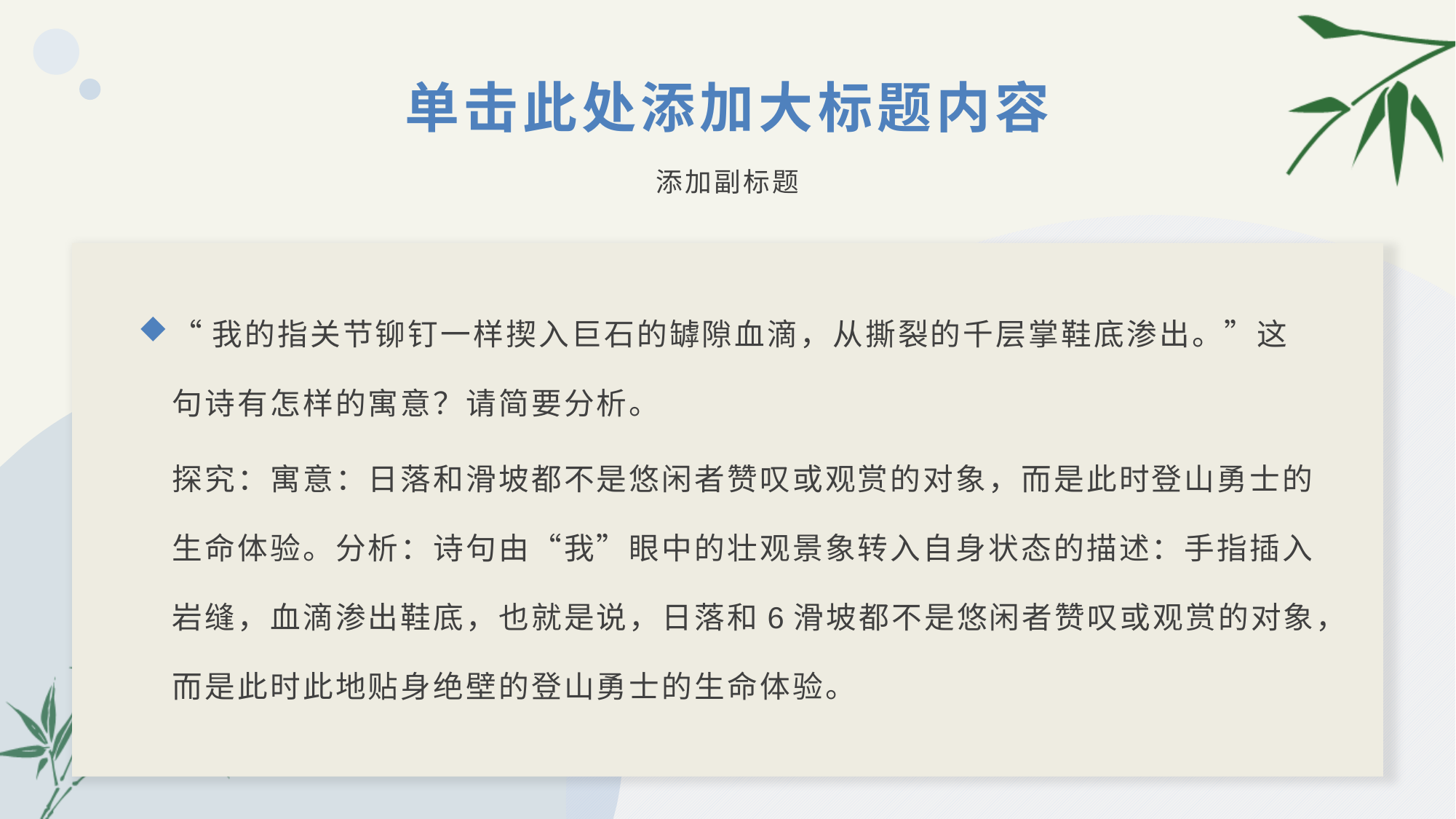

单击此处添加大标题内容

添加副标题

“我的指关节铆钉一样揳入巨石的罅隙血滴，从撕裂的千层掌鞋底渗出。”这句诗有怎样的寓意？请简要分析。
探究：寓意：日落和滑坡都不是悠闲者赞叹或观赏的对象，而是此时登山勇士的生命体验。分析：诗句由“我”眼中的壮观景象转入自身状态的描述：手指插入岩缝，血滴渗出鞋底，也就是说，日落和6滑坡都不是悠闲者赞叹或观赏的对象，而是此时此地贴身绝壁的登山勇士的生命体验。